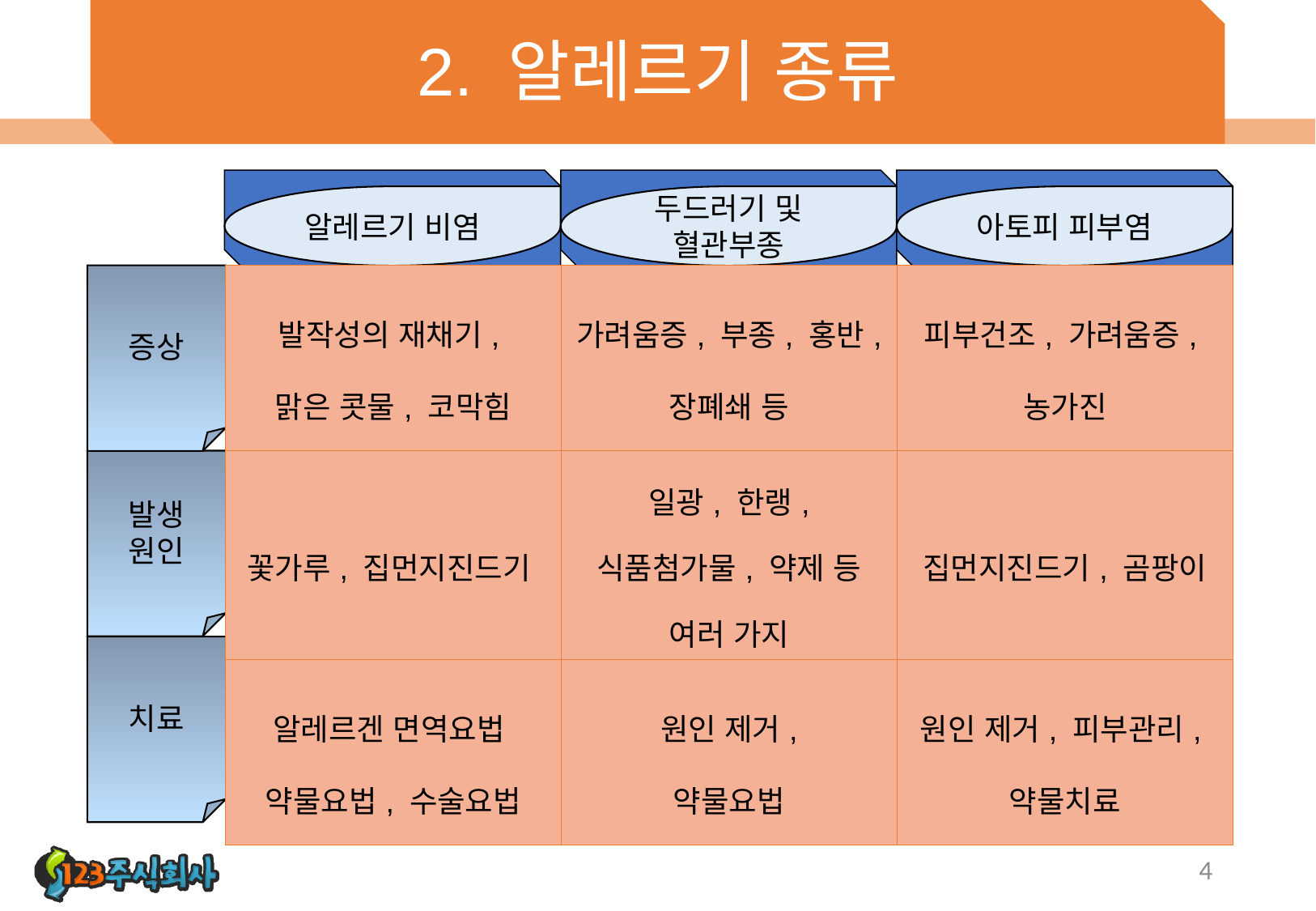

# 2. 알레르기 종류

알레르기 비염
두드러기 및 혈관부종
아토피 피부염
| 발작성의 재채기, 맑은 콧물, 코막힘 | 가려움증, 부종, 홍반, 장폐쇄 등 | 피부건조, 가려움증, 농가진 |
| --- | --- | --- |
| 꽃가루, 집먼지진드기 | 일광, 한랭, 식품첨가물, 약제 등 여러 가지 | 집먼지진드기, 곰팡이 |
| 알레르겐 면역요법 약물요법, 수술요법 | 원인 제거, 약물요법 | 원인 제거, 피부관리, 약물치료 |
증상
발생
원인
치료
4